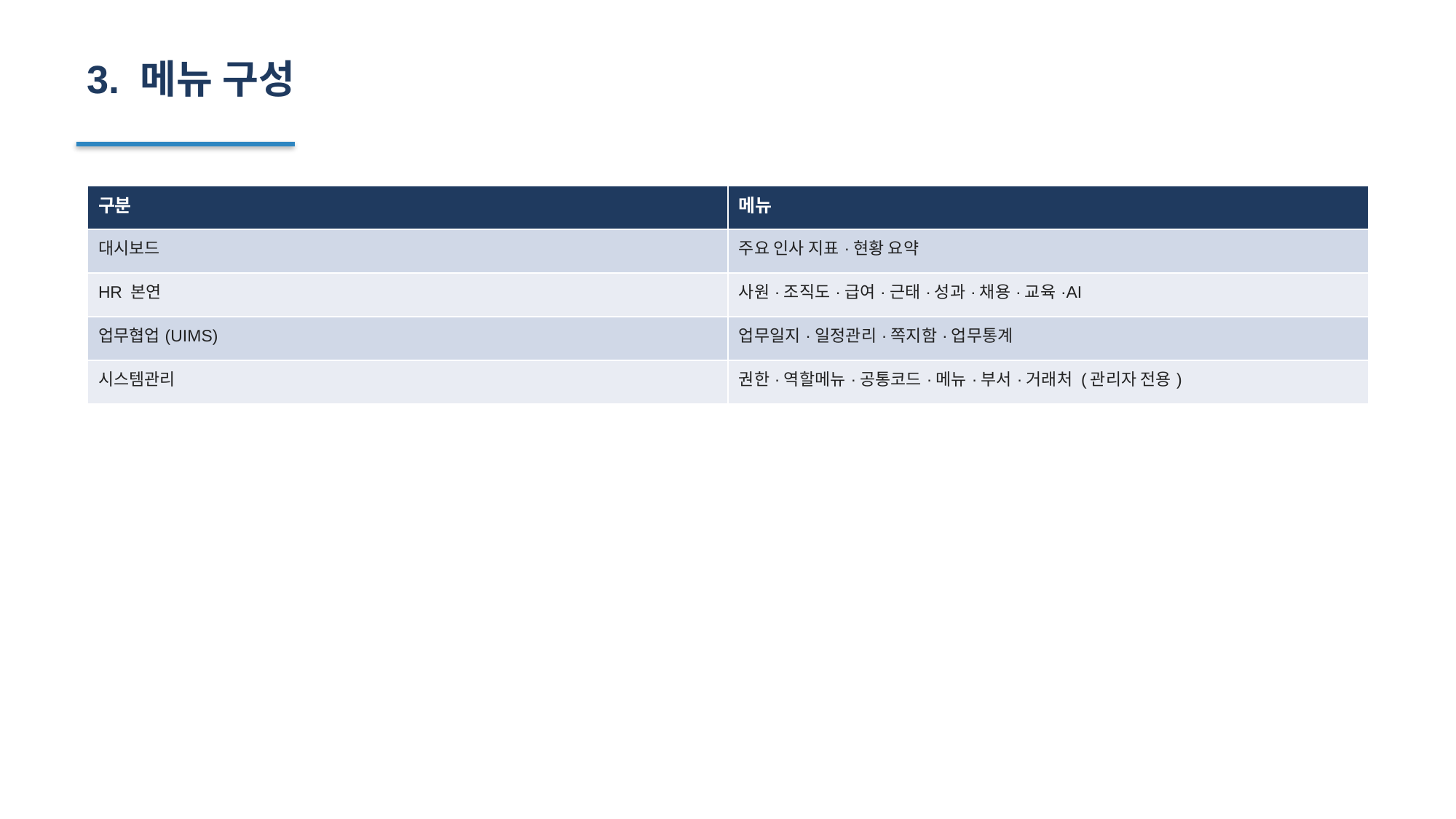

3. 메뉴 구성

| 구분 | 메뉴 |
| --- | --- |
| 대시보드 | 주요 인사 지표·현황 요약 |
| HR 본연 | 사원·조직도·급여·근태·성과·채용·교육·AI |
| 업무협업(UIMS) | 업무일지·일정관리·쪽지함·업무통계 |
| 시스템관리 | 권한·역할메뉴·공통코드·메뉴·부서·거래처 (관리자 전용) |